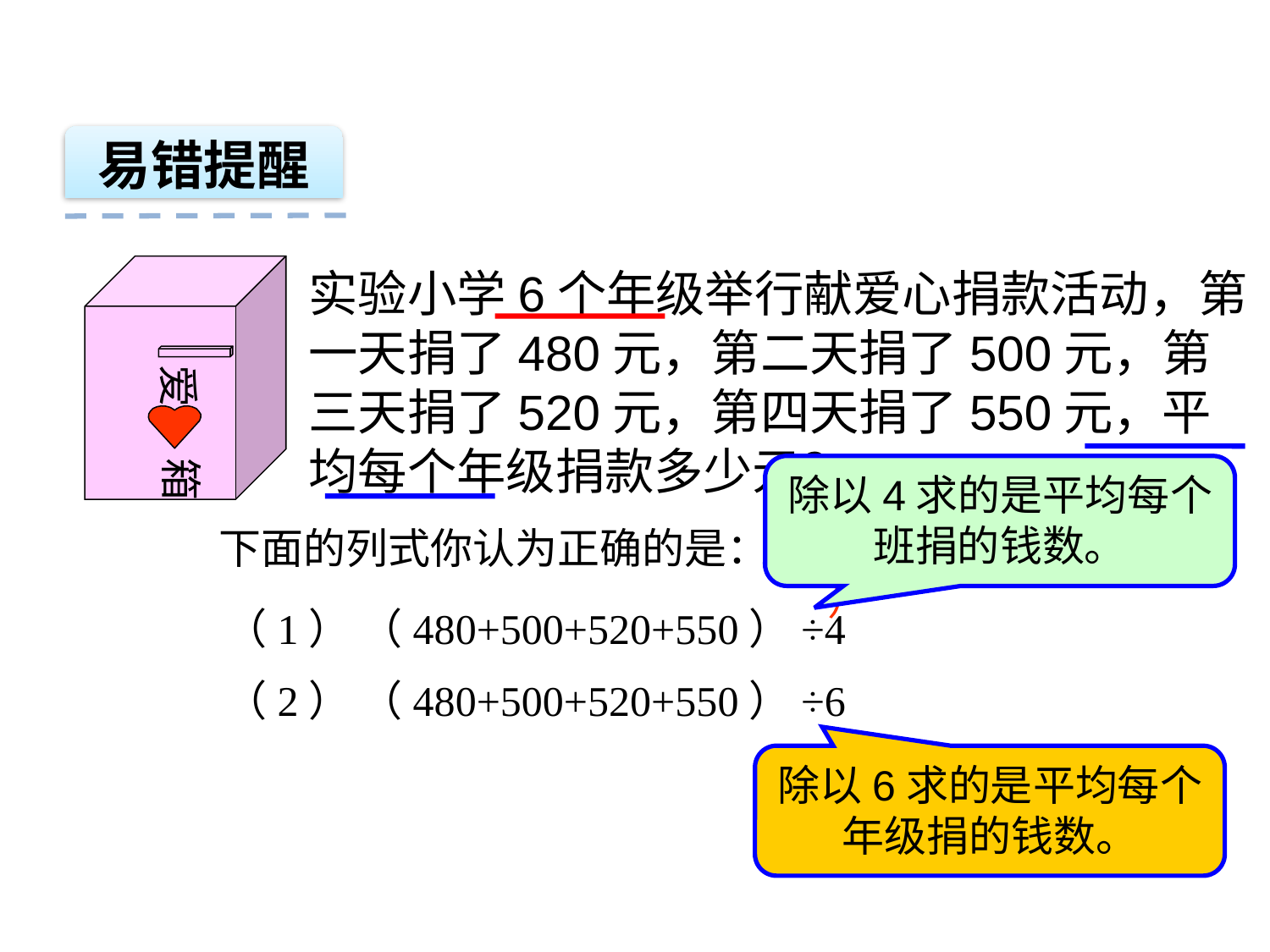

易错提醒

实验小学6个年级举行献爱心捐款活动，第一天捐了480元，第二天捐了500元，第三天捐了520元，第四天捐了550元，平均每个年级捐款多少元？

爱

箱

除以4求的是平均每个班捐的钱数。

下面的列式你认为正确的是：（          ）说说你的想法。
（2）
（1） （480+500+520+550）÷4
（2） （480+500+520+550）÷6
除以6求的是平均每个年级捐的钱数。